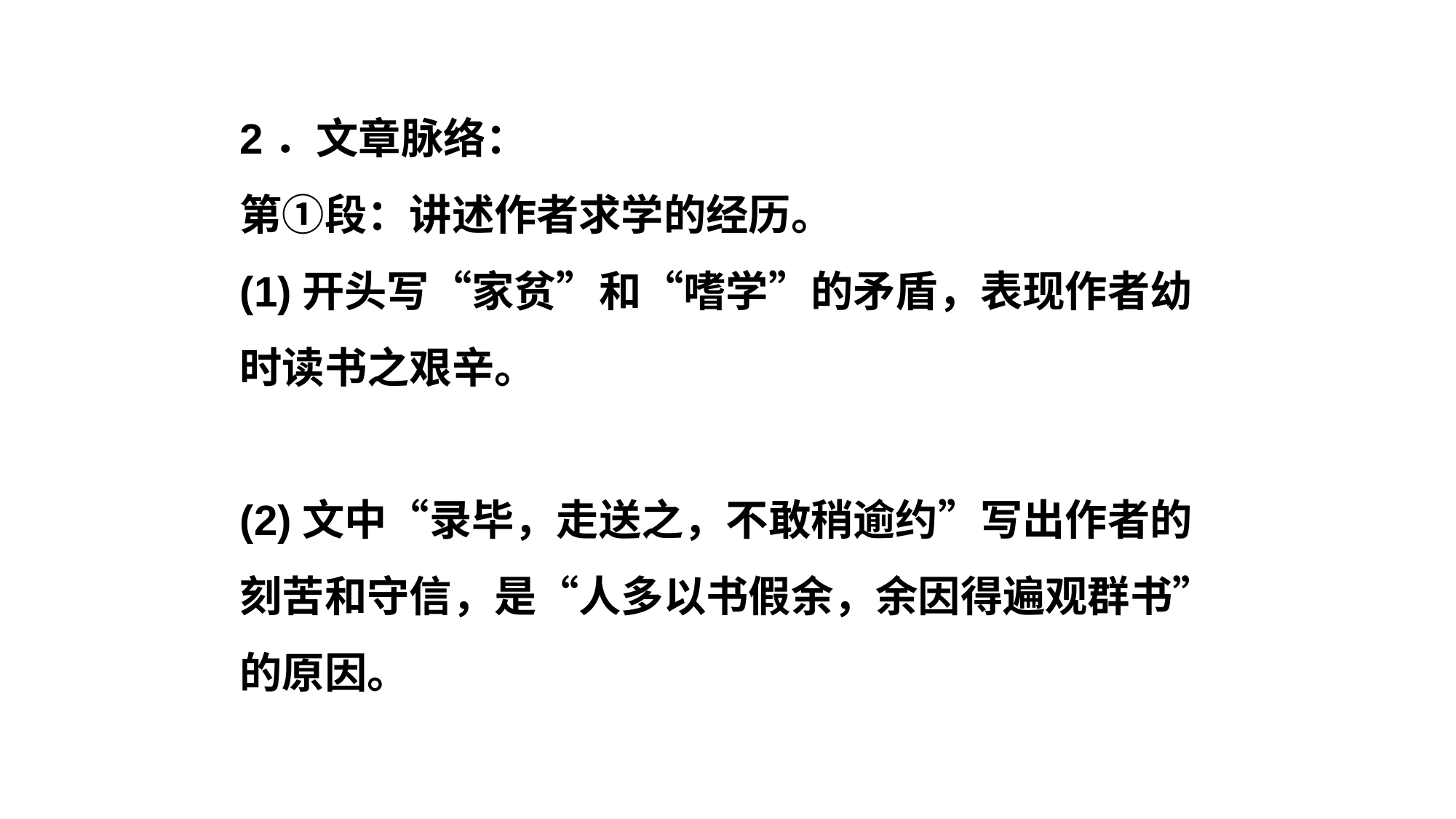

2．文章脉络：
第①段：讲述作者求学的经历。
(1)开头写“家贫”和“嗜学”的矛盾，表现作者幼时读书之艰辛。

(2)文中“录毕，走送之，不敢稍逾约”写出作者的刻苦和守信，是“人多以书假余，余因得遍观群书”的原因。